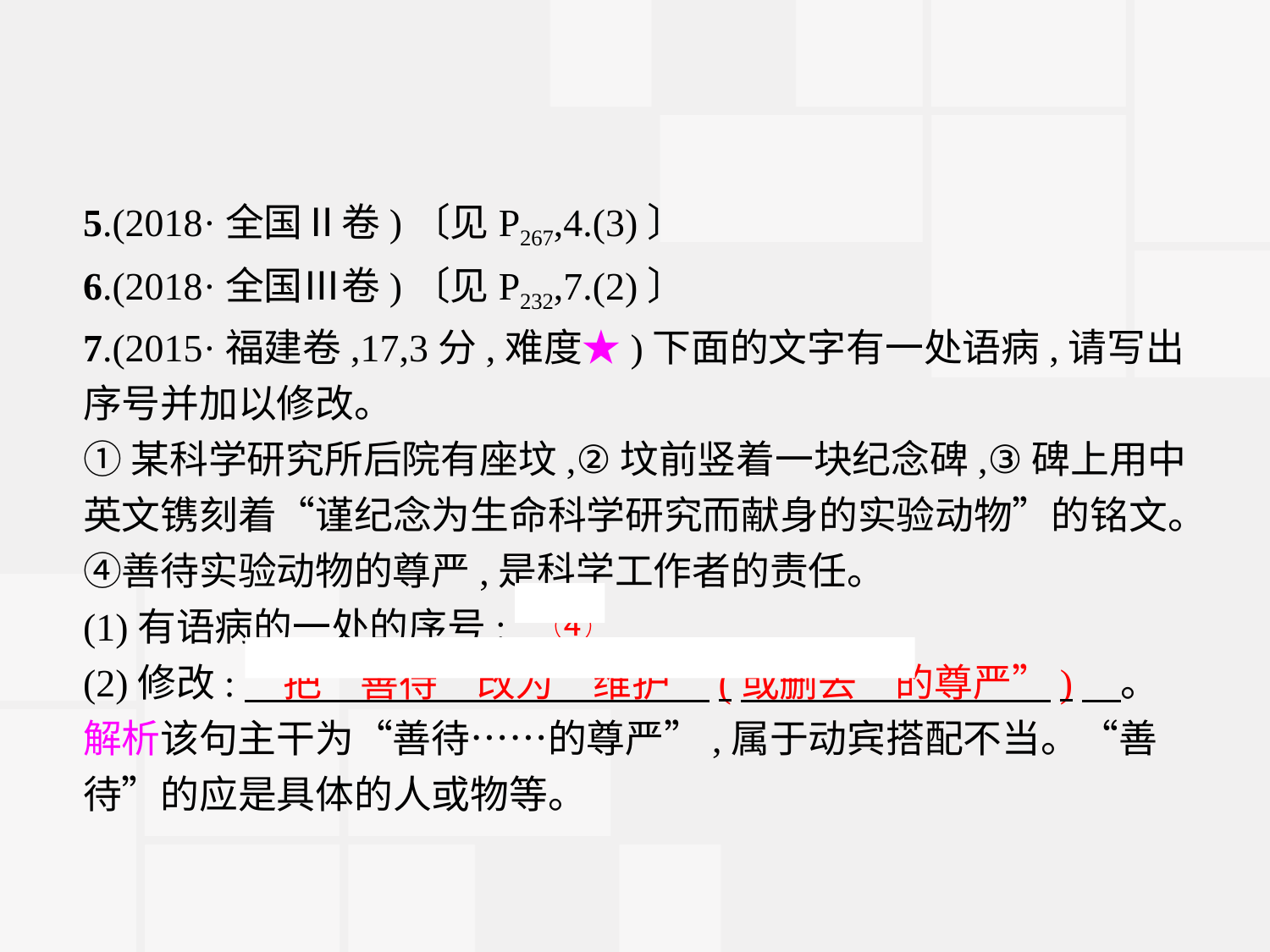

5.(2018·全国Ⅱ卷)〔见P267,4.(3)〕
6.(2018·全国Ⅲ卷)〔见P232,7.(2)〕
7.(2015·福建卷,17,3分,难度★)下面的文字有一处语病,请写出序号并加以修改。
①某科学研究所后院有座坟,②坟前竖着一块纪念碑,③碑上用中英文镌刻着“谨纪念为生命科学研究而献身的实验动物”的铭文。④善待实验动物的尊严,是科学工作者的责任。
(1)有语病的一处的序号:　④
(2)修改:　把“善待”改为“维护”(或删去“的尊严”)　。
解析该句主干为“善待……的尊严”,属于动宾搭配不当。“善待”的应是具体的人或物等。